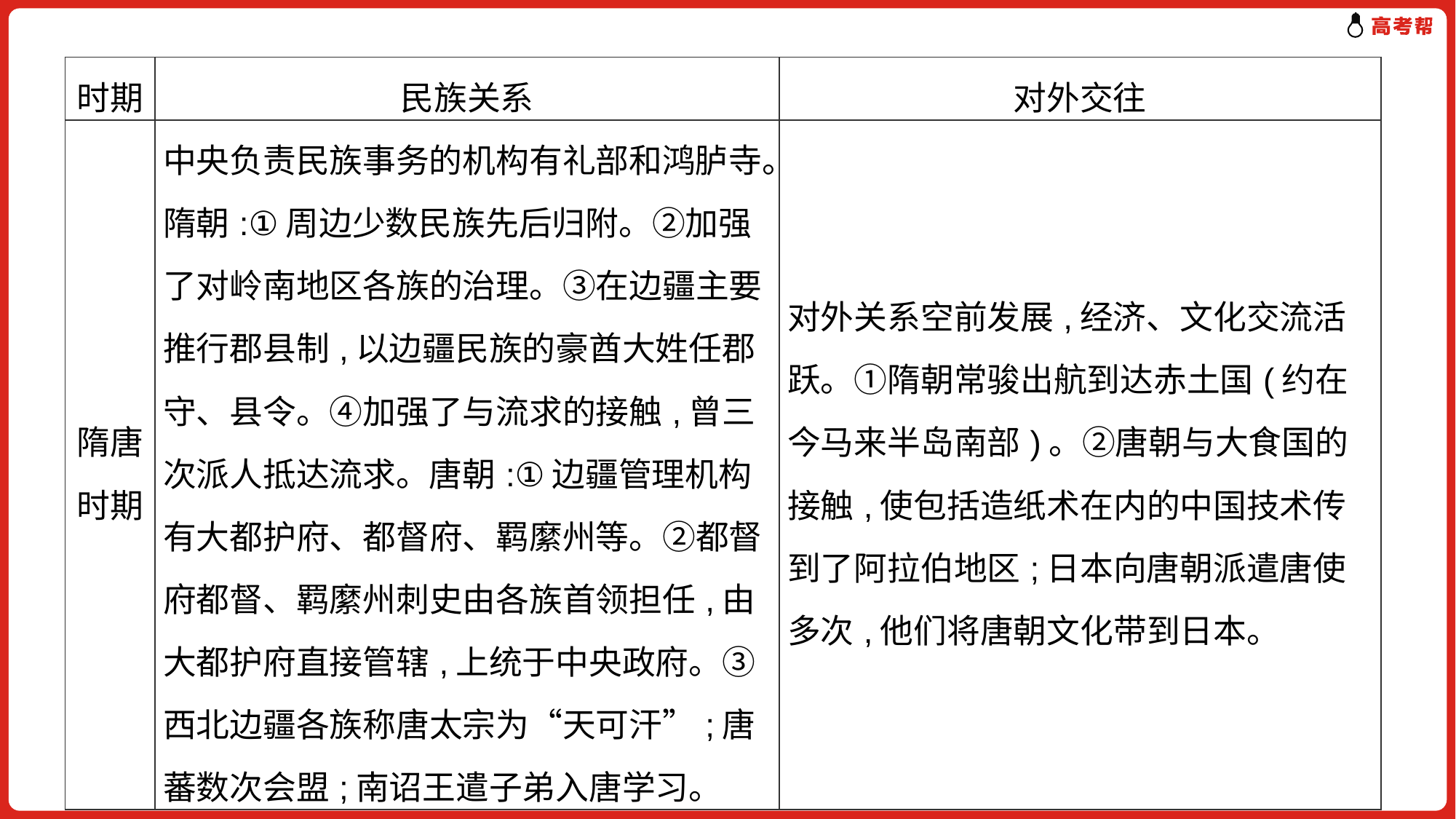

| 时期 | 民族关系 | 对外交往 |
| --- | --- | --- |
| 隋唐时期 | 中央负责民族事务的机构有礼部和鸿胪寺。隋朝:①周边少数民族先后归附。②加强了对岭南地区各族的治理。③在边疆主要推行郡县制,以边疆民族的豪酋大姓任郡守、县令。④加强了与流求的接触,曾三次派人抵达流求。唐朝:①边疆管理机构有大都护府、都督府、羁縻州等。②都督府都督、羁縻州刺史由各族首领担任,由大都护府直接管辖,上统于中央政府。③西北边疆各族称唐太宗为“天可汗”;唐蕃数次会盟;南诏王遣子弟入唐学习。 | 对外关系空前发展,经济、文化交流活跃。①隋朝常骏出航到达赤土国(约在今马来半岛南部)。②唐朝与大食国的接触,使包括造纸术在内的中国技术传到了阿拉伯地区;日本向唐朝派遣唐使多次,他们将唐朝文化带到日本。 |